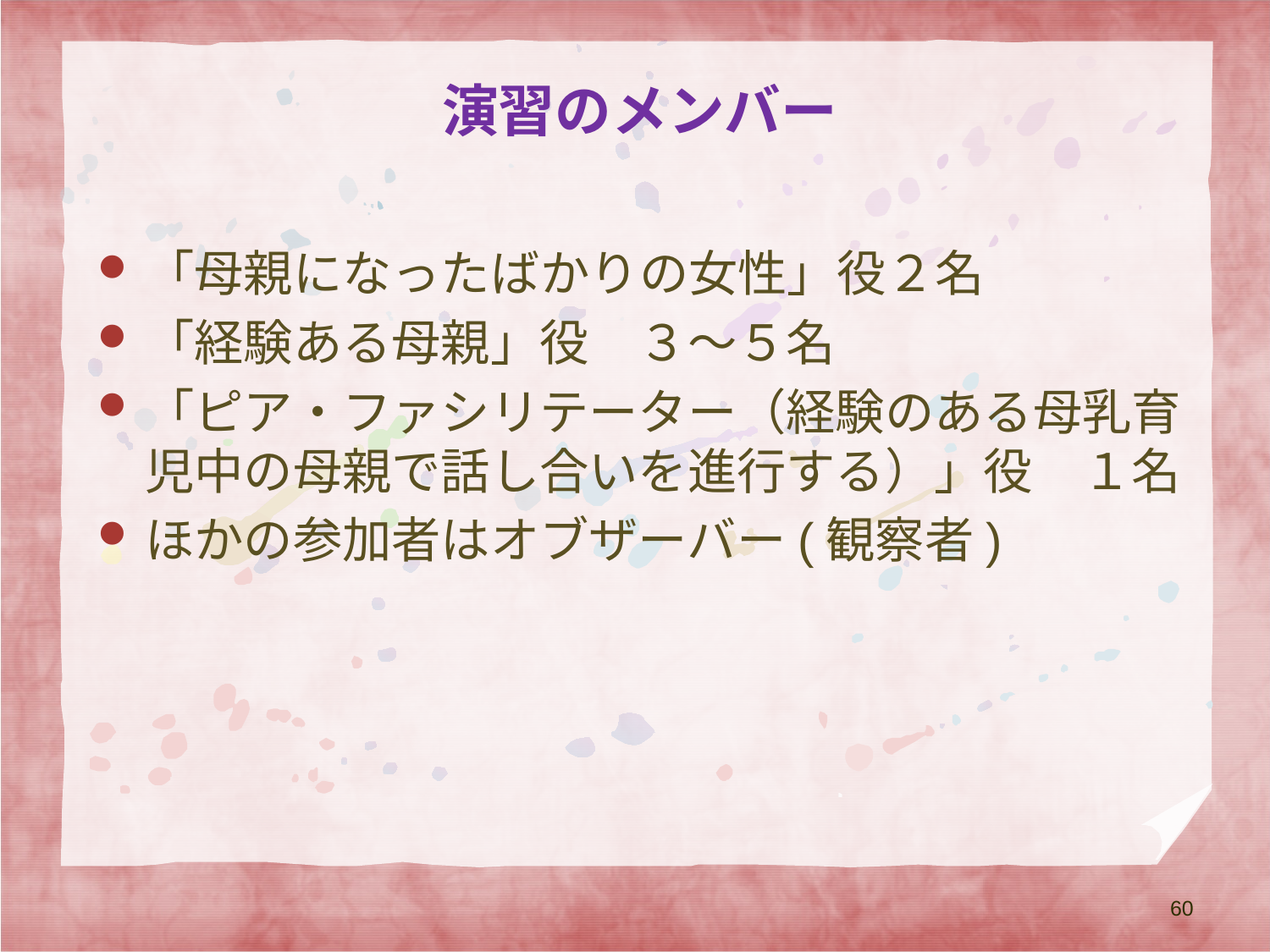

# 演習のメンバー
「母親になったばかりの女性」役２名
「経験ある母親」役　３～５名
「ピア・ファシリテーター（経験のある母乳育児中の母親で話し合いを進行する）」役　１名
ほかの参加者はオブザーバー(観察者)

60